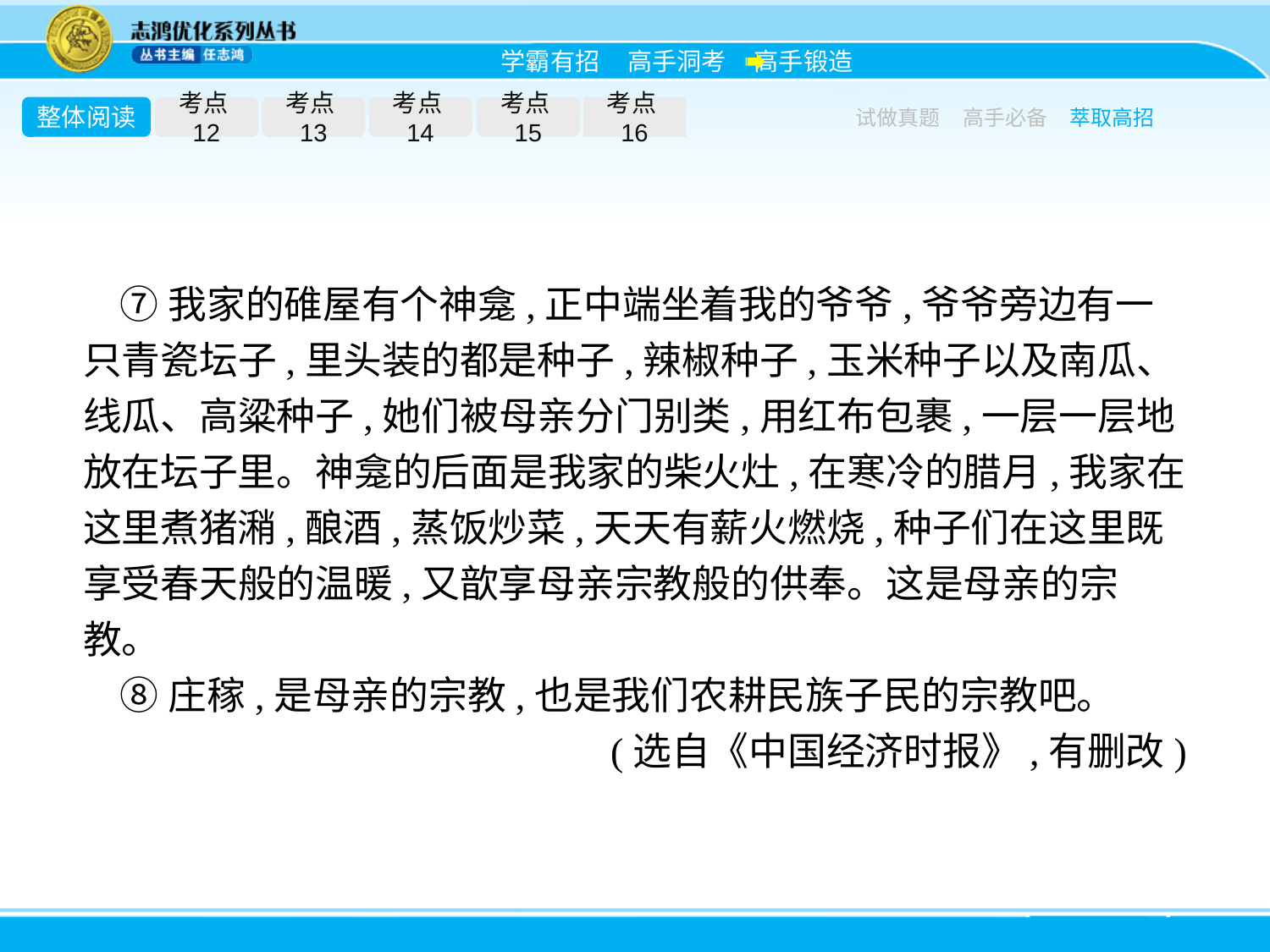

整体阅读
考点12
考点13
考点14
考点15
考点16
试做真题
高手必备
萃取高招
⑦我家的碓屋有个神龛,正中端坐着我的爷爷,爷爷旁边有一只青瓷坛子,里头装的都是种子,辣椒种子,玉米种子以及南瓜、线瓜、高粱种子,她们被母亲分门别类,用红布包裹,一层一层地放在坛子里。神龛的后面是我家的柴火灶,在寒冷的腊月,我家在这里煮猪潲,酿酒,蒸饭炒菜,天天有薪火燃烧,种子们在这里既享受春天般的温暖,又歆享母亲宗教般的供奉。这是母亲的宗教。
⑧庄稼,是母亲的宗教,也是我们农耕民族子民的宗教吧。
(选自《中国经济时报》,有删改)